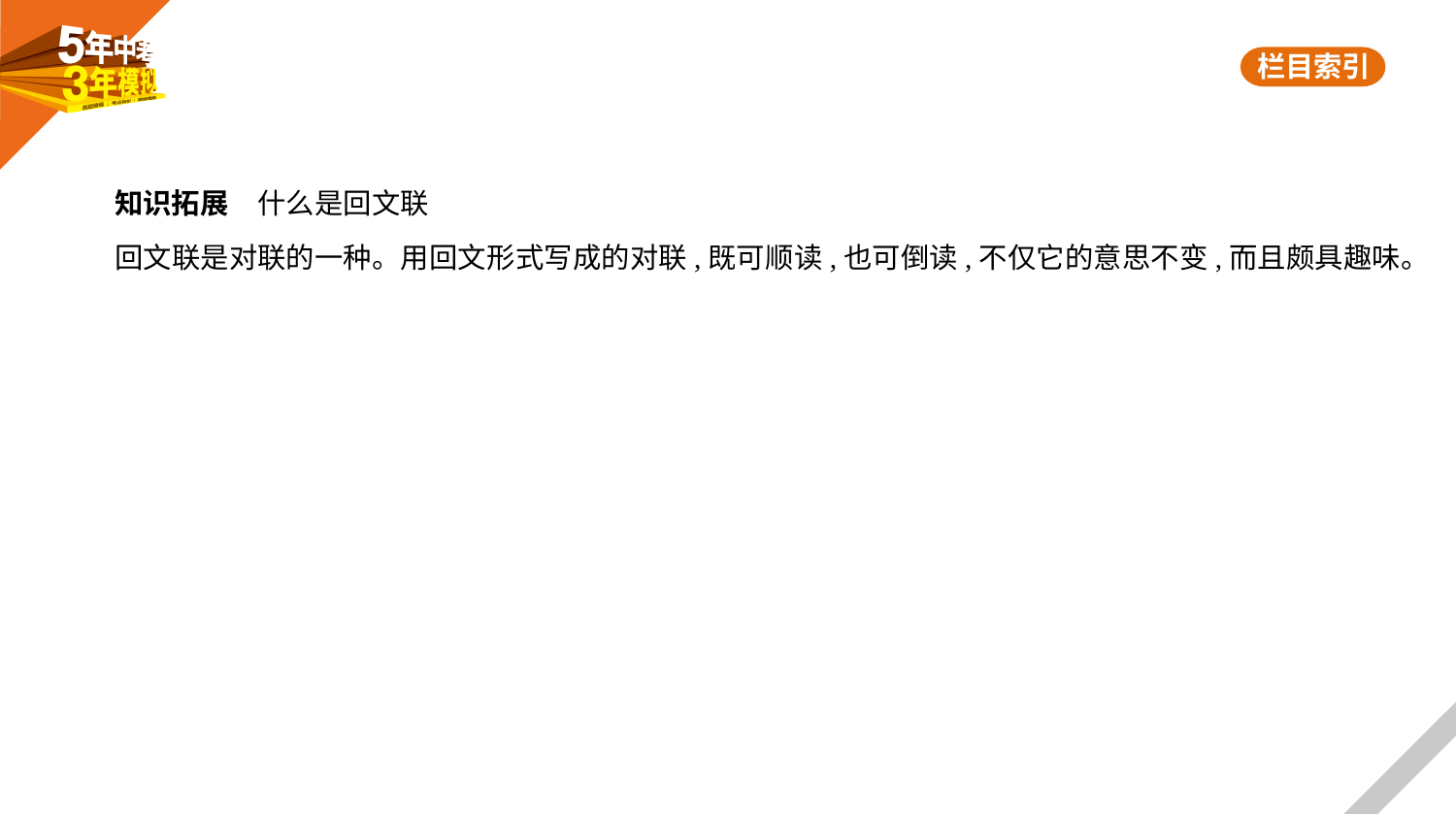

知识拓展　什么是回文联
回文联是对联的一种。用回文形式写成的对联,既可顺读,也可倒读,不仅它的意思不变,而且颇具趣味。